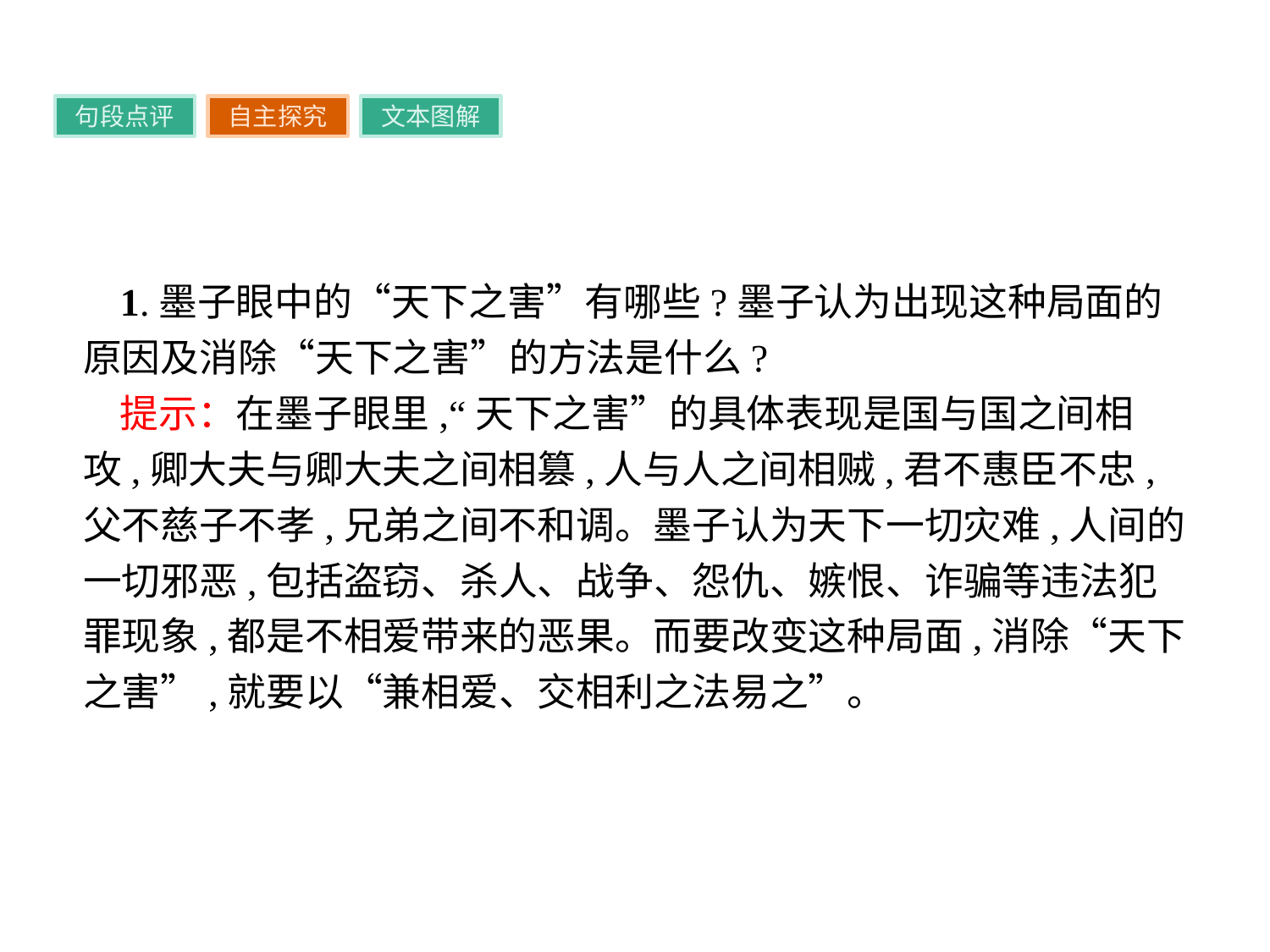

句段点评
自主探究
文本图解
1.墨子眼中的“天下之害”有哪些?墨子认为出现这种局面的原因及消除“天下之害”的方法是什么?
提示：在墨子眼里,“天下之害”的具体表现是国与国之间相攻,卿大夫与卿大夫之间相篡,人与人之间相贼,君不惠臣不忠,父不慈子不孝,兄弟之间不和调。墨子认为天下一切灾难,人间的一切邪恶,包括盗窃、杀人、战争、怨仇、嫉恨、诈骗等违法犯罪现象,都是不相爱带来的恶果。而要改变这种局面,消除“天下之害”,就要以“兼相爱、交相利之法易之”。